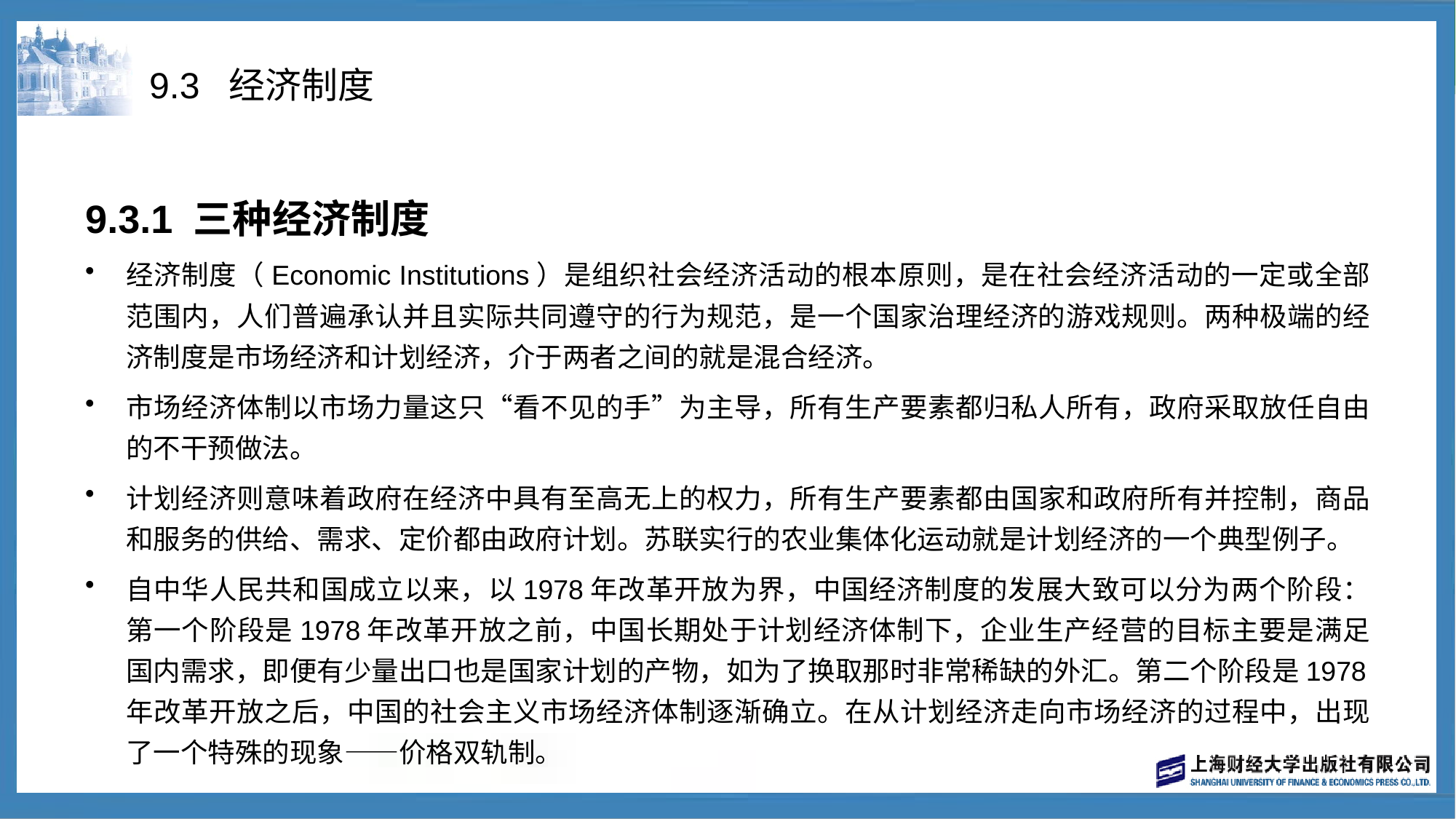

# 9.3  经济制度
9.3.1 三种经济制度
经济制度（Economic Institutions）是组织社会经济活动的根本原则，是在社会经济活动的一定或全部范围内，人们普遍承认并且实际共同遵守的行为规范，是一个国家治理经济的游戏规则。两种极端的经济制度是市场经济和计划经济，介于两者之间的就是混合经济。
市场经济体制以市场力量这只“看不见的手”为主导，所有生产要素都归私人所有，政府采取放任自由的不干预做法。
计划经济则意味着政府在经济中具有至高无上的权力，所有生产要素都由国家和政府所有并控制，商品和服务的供给、需求、定价都由政府计划。苏联实行的农业集体化运动就是计划经济的一个典型例子。
自中华人民共和国成立以来，以1978年改革开放为界，中国经济制度的发展大致可以分为两个阶段： 第一个阶段是1978年改革开放之前，中国长期处于计划经济体制下，企业生产经营的目标主要是满足国内需求，即便有少量出口也是国家计划的产物，如为了换取那时非常稀缺的外汇。第二个阶段是1978年改革开放之后，中国的社会主义市场经济体制逐渐确立。在从计划经济走向市场经济的过程中，出现了一个特殊的现象——价格双轨制。